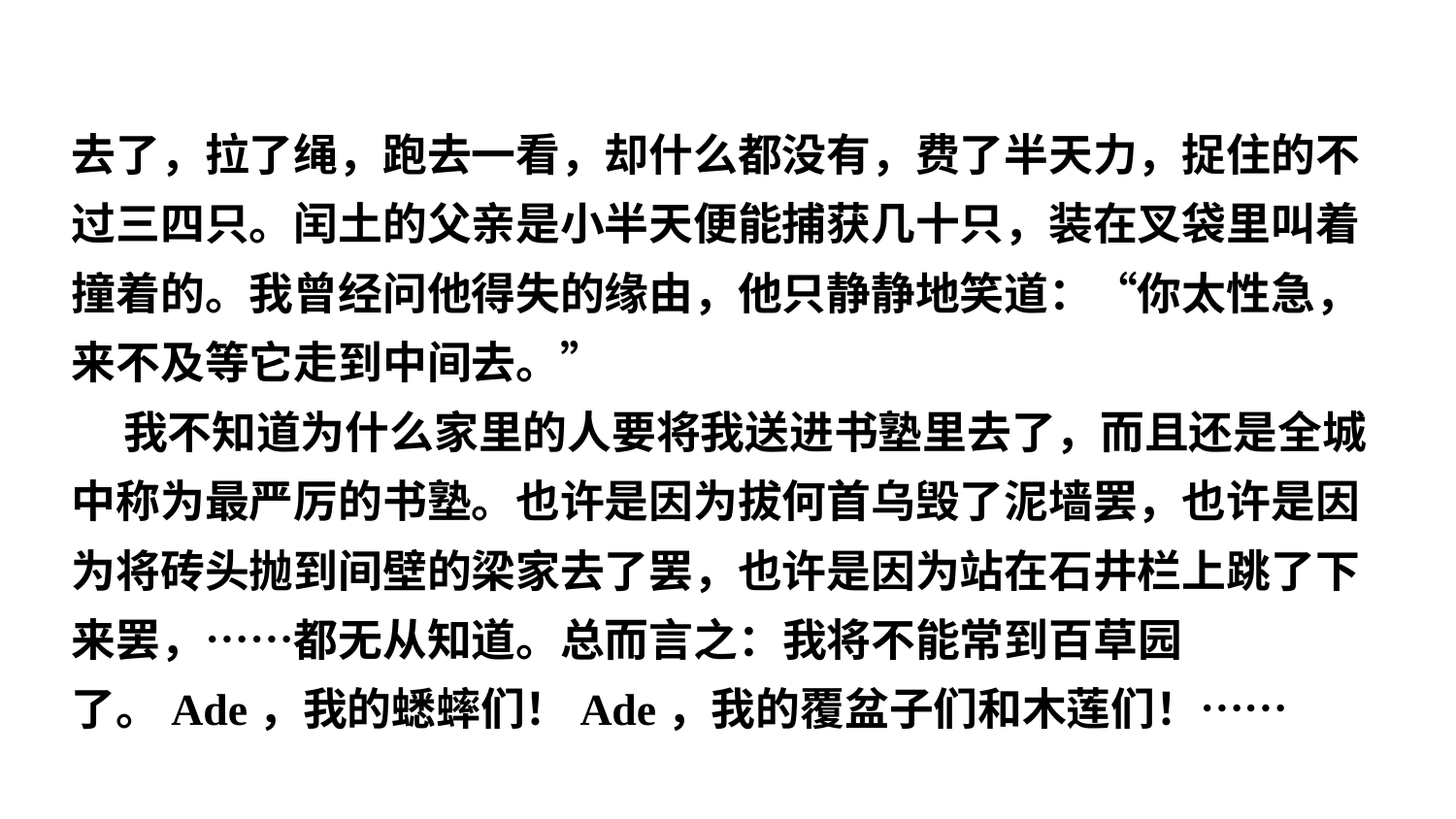

去了，拉了绳，跑去一看，却什么都没有，费了半天力，捉住的不过三四只。闰土的父亲是小半天便能捕获几十只，装在叉袋里叫着撞着的。我曾经问他得失的缘由，他只静静地笑道：“你太性急，来不及等它走到中间去。”
    我不知道为什么家里的人要将我送进书塾里去了，而且还是全城中称为最严厉的书塾。也许是因为拔何首乌毁了泥墙罢，也许是因为将砖头抛到间壁的梁家去了罢，也许是因为站在石井栏上跳了下来罢，……都无从知道。总而言之：我将不能常到百草园了。Ade，我的蟋蟀们！Ade，我的覆盆子们和木莲们！……